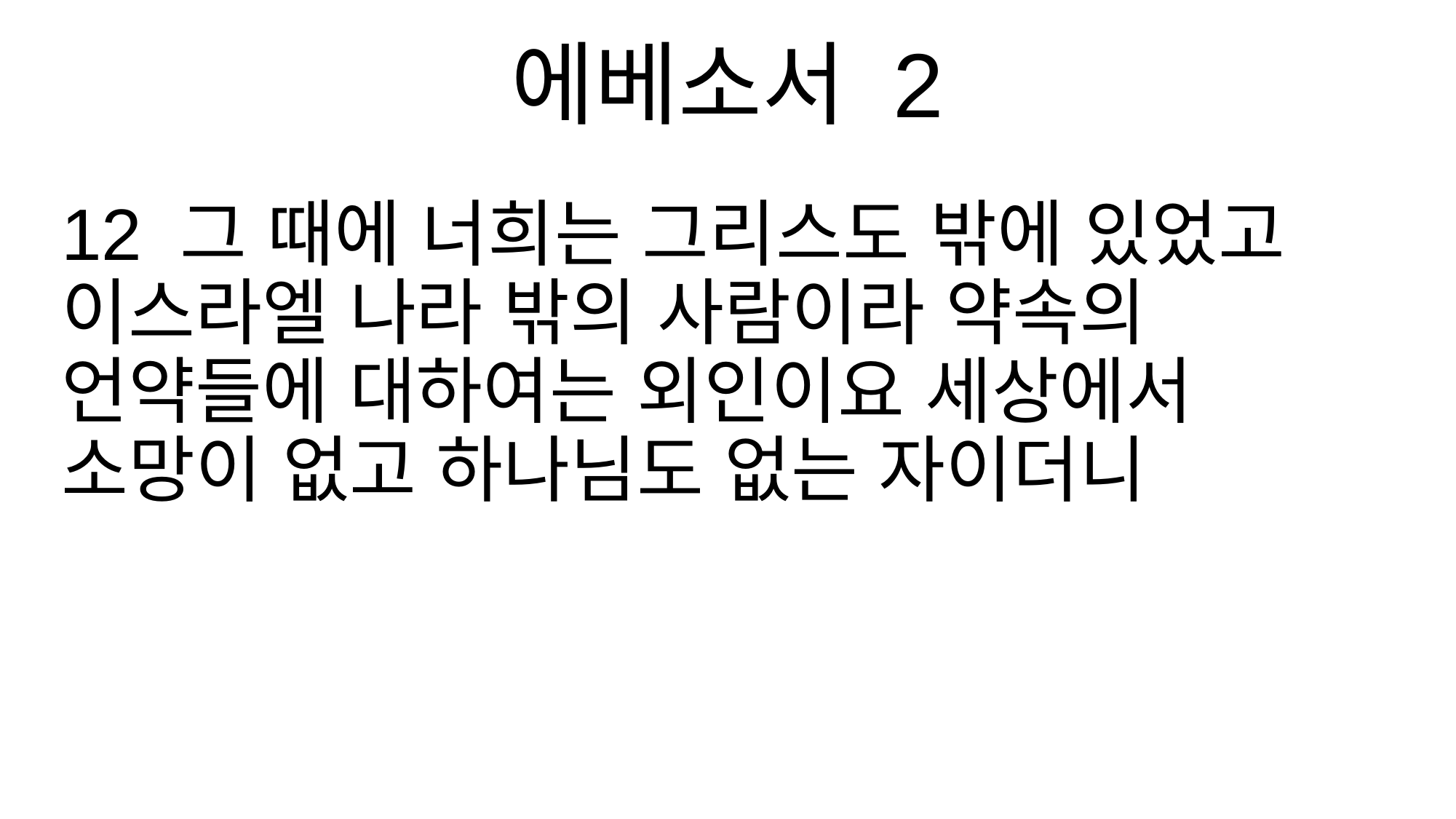

에베소서 2
12 그 때에 너희는 그리스도 밖에 있었고 이스라엘 나라 밖의 사람이라 약속의 언약들에 대하여는 외인이요 세상에서 소망이 없고 하나님도 없는 자이더니